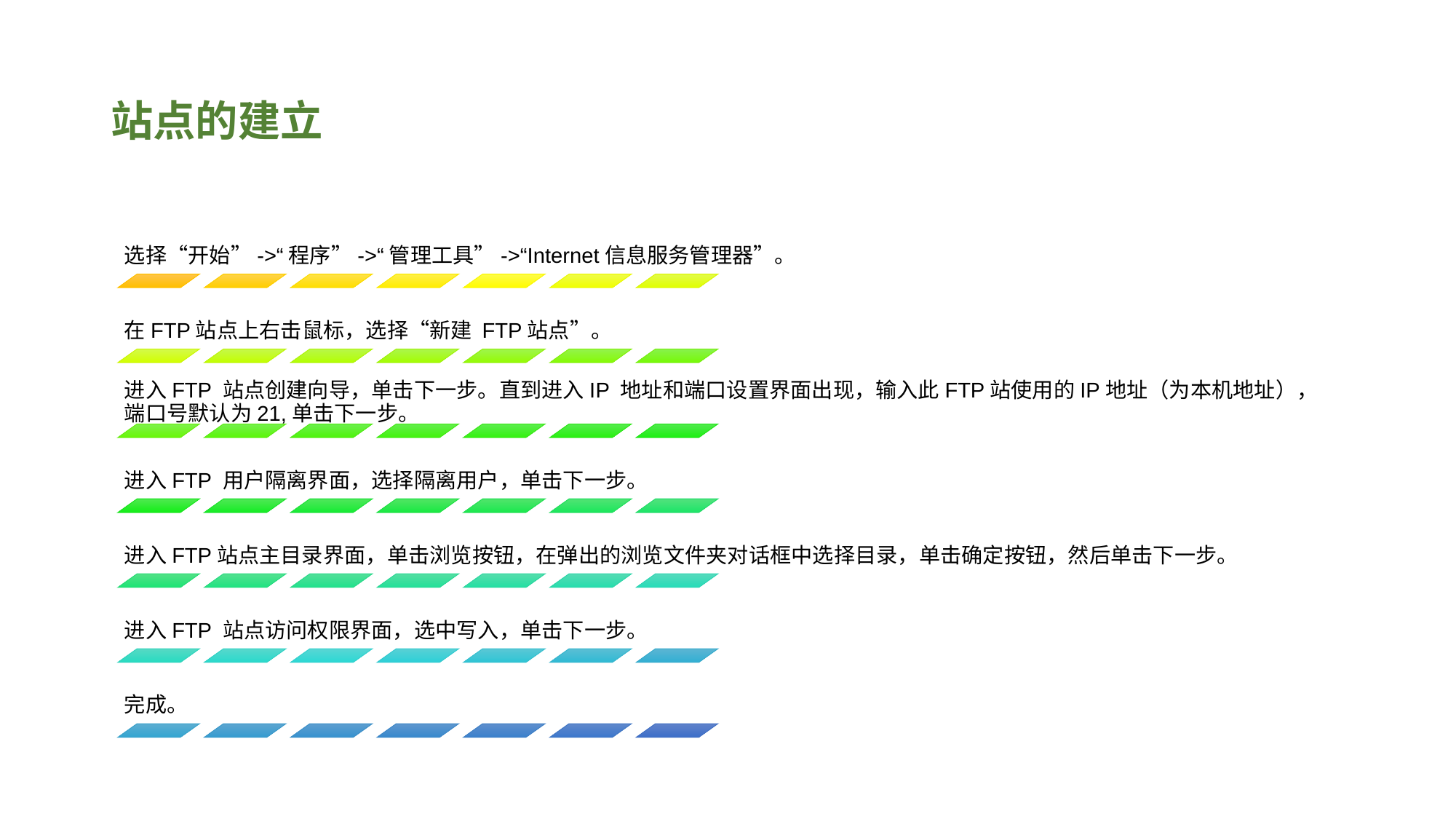

# 站点的建立
选择“开始”->“程序”->“管理工具”->“Internet信息服务管理器”。
在FTP站点上右击鼠标，选择“新建 FTP站点”。
进入FTP 站点创建向导，单击下一步。直到进入IP 地址和端口设置界面出现，输入此FTP站使用的IP地址（为本机地址），端口号默认为21,单击下一步。
进入FTP 用户隔离界面，选择隔离用户，单击下一步。
进入FTP站点主目录界面，单击浏览按钮，在弹出的浏览文件夹对话框中选择目录，单击确定按钮，然后单击下一步。
进入FTP 站点访问权限界面，选中写入，单击下一步。
完成。